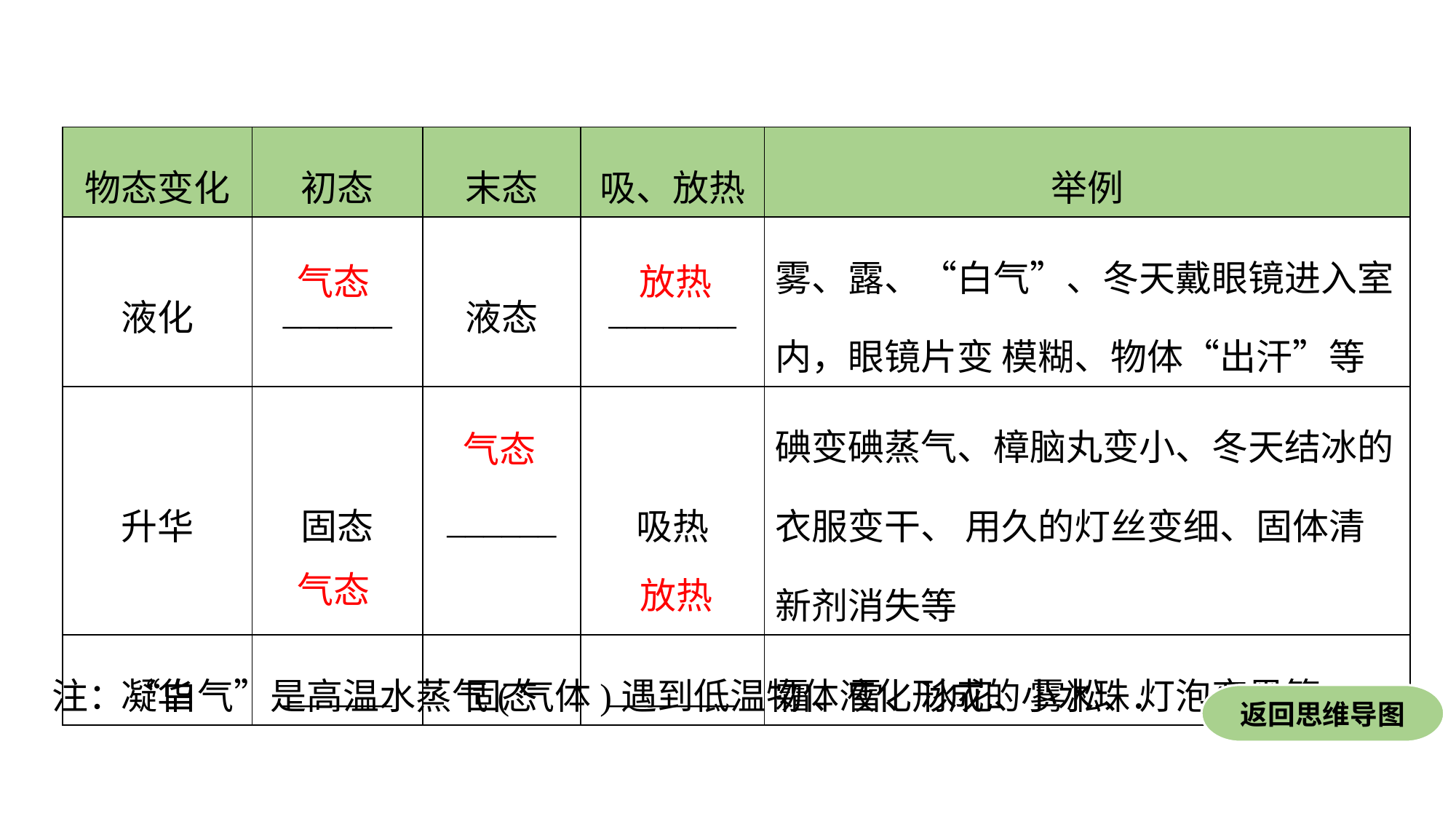

| 物态变化 | 初态 | 末态 | 吸、放热 | 举例 |
| --- | --- | --- | --- | --- |
| 液化 | \_\_\_\_\_\_ | 液态 | \_\_\_\_\_\_\_ | 雾、露、“白气”、冬天戴眼镜进入室内，眼镜片变 模糊、物体“出汗”等 |
| 升华 | 固态 | \_\_\_\_\_\_ | 吸热 | 碘变碘蒸气、樟脑丸变小、冬天结冰的衣服变干、 用久的灯丝变细、固体清新剂消失等 |
| 凝华 | \_\_\_\_\_\_ | 固态 | \_\_\_\_\_\_\_ | 霜、雪、冰花、雾凇、灯泡变黑等 |
气态
放热
气态
气态
放热
注：“白气”是高温水蒸气(气体)遇到低温物体液化形成的小水珠．
返回思维导图